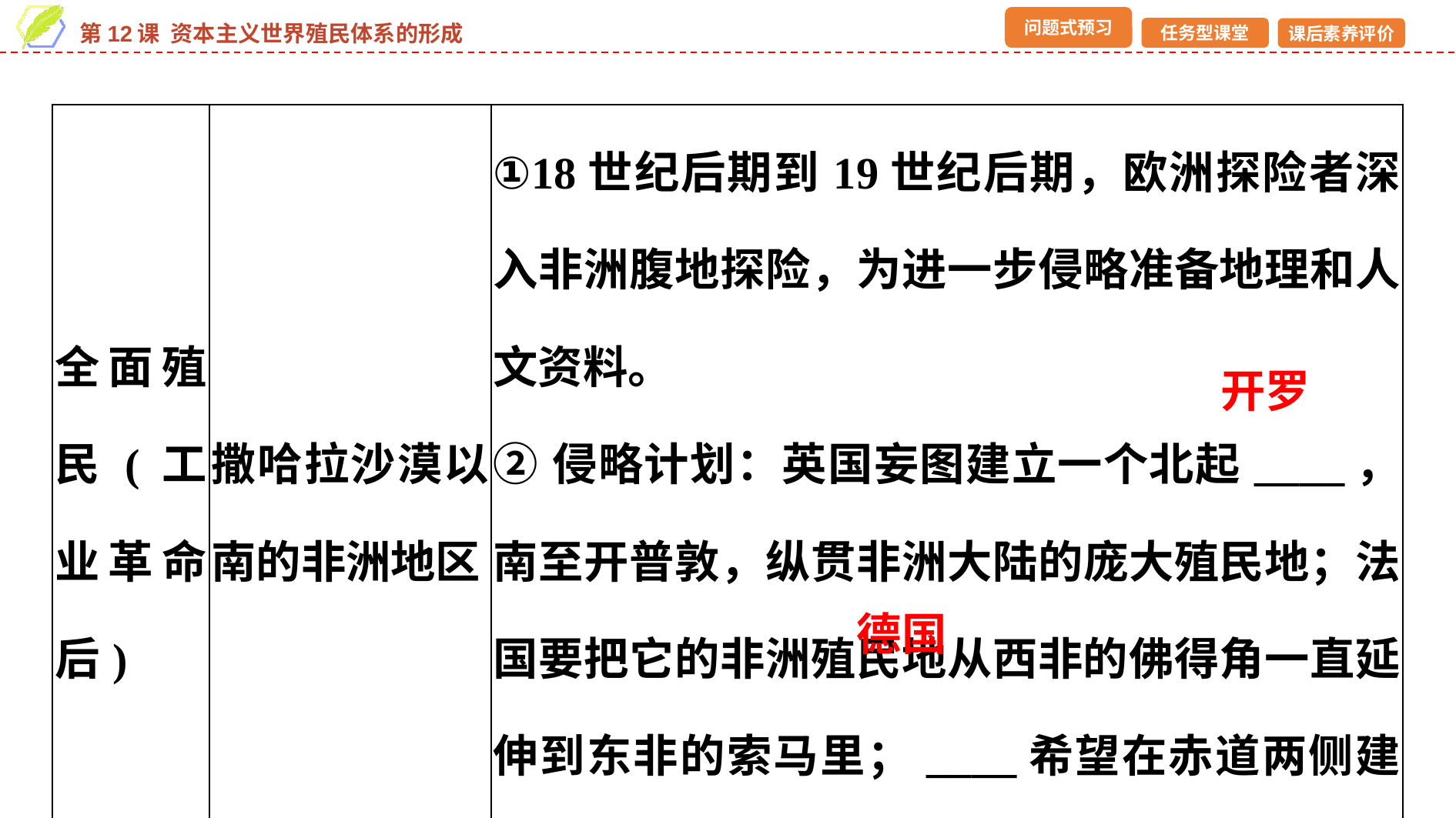

| 全面殖民(工业革命后) | 撒哈拉沙漠以南的非洲地区 | ①18世纪后期到19世纪后期，欧洲探险者深入非洲腹地探险，为进一步侵略准备地理和人文资料。 ②侵略计划：英国妄图建立一个北起\_\_\_\_，南至开普敦，纵贯非洲大陆的庞大殖民地；法国要把它的非洲殖民地从西非的佛得角一直延伸到东非的索马里；\_\_\_\_希望在赤道两侧建立自己的殖民地 |
| --- | --- | --- |
开罗
德国